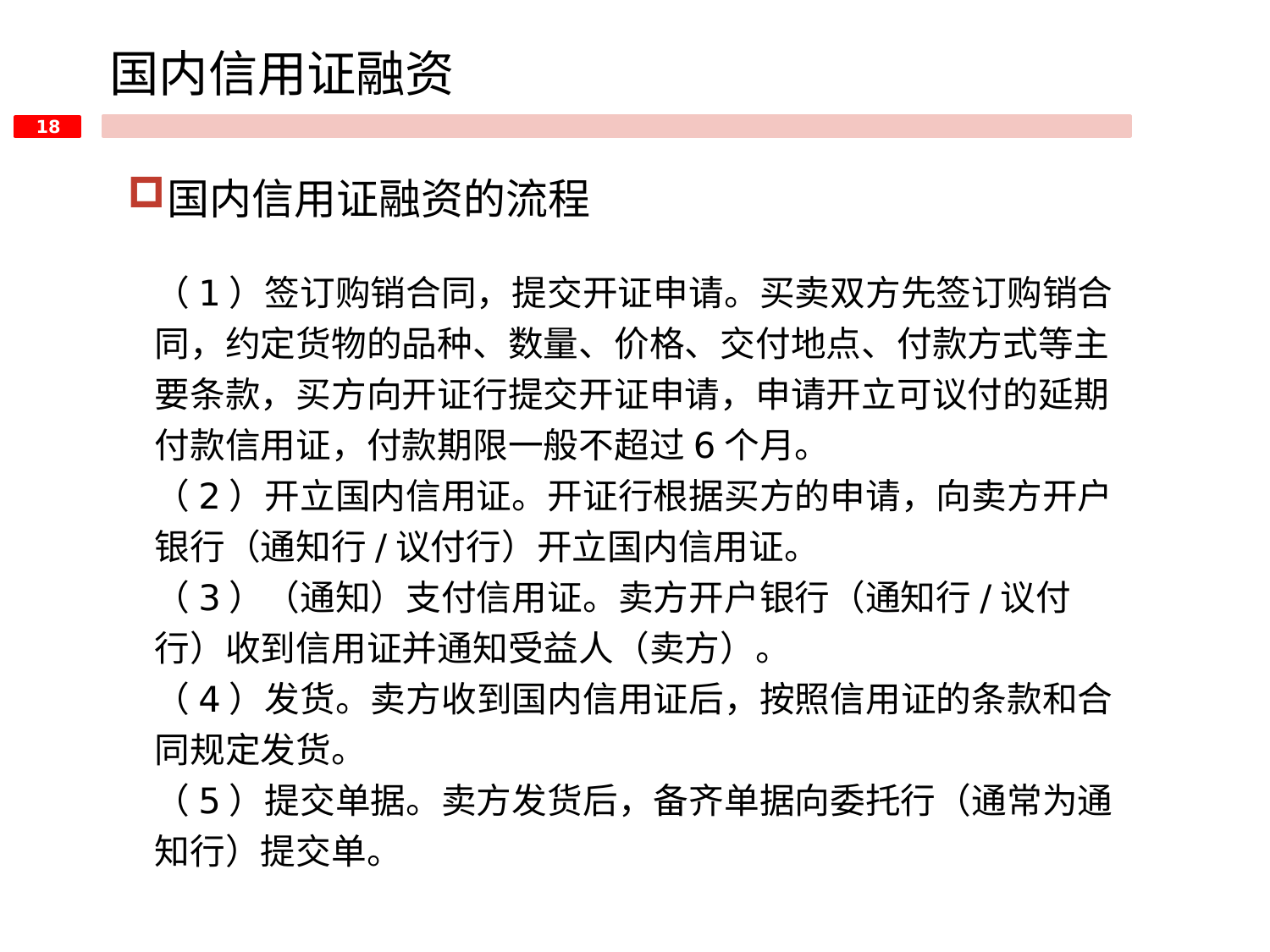

国内信用证融资
18
国内信用证融资的流程
（1）签订购销合同，提交开证申请。买卖双方先签订购销合同，约定货物的品种、数量、价格、交付地点、付款方式等主要条款，买方向开证行提交开证申请，申请开立可议付的延期付款信用证，付款期限一般不超过6个月。
（2）开立国内信用证。开证行根据买方的申请，向卖方开户银行（通知行/议付行）开立国内信用证。
（3）（通知）支付信用证。卖方开户银行（通知行/议付行）收到信用证并通知受益人（卖方）。
（4）发货。卖方收到国内信用证后，按照信用证的条款和合同规定发货。
（5）提交单据。卖方发货后，备齐单据向委托行（通常为通知行）提交单。